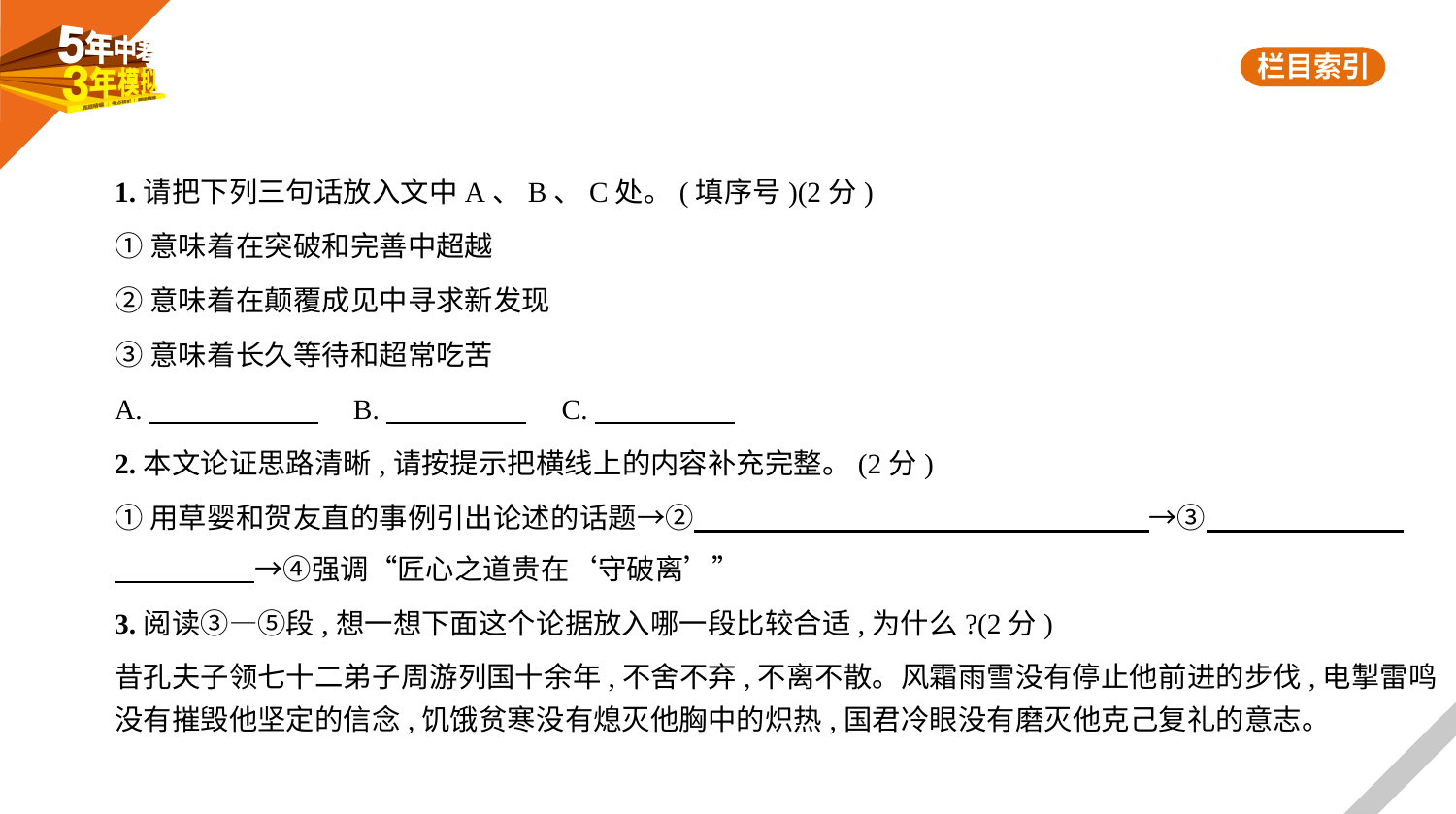

1.请把下列三句话放入文中A、B、C处。(填序号)(2分)
①意味着在突破和完善中超越
②意味着在颠覆成见中寻求新发现
③意味着长久等待和超常吃苦
A.　　　　　    　B.　　　　    　C.
2.本文论证思路清晰,请按提示把横线上的内容补充完整。(2分)
①用草婴和贺友直的事例引出论述的话题→②　　　　　　　　　　　　　　　    →③　　　　　　    
　　　　    →④强调“匠心之道贵在‘守破离’”
3.阅读③—⑤段,想一想下面这个论据放入哪一段比较合适,为什么?(2分)
昔孔夫子领七十二弟子周游列国十余年,不舍不弃,不离不散。风霜雨雪没有停止他前进的步伐,电掣雷鸣
没有摧毁他坚定的信念,饥饿贫寒没有熄灭他胸中的炽热,国君冷眼没有磨灭他克己复礼的意志。